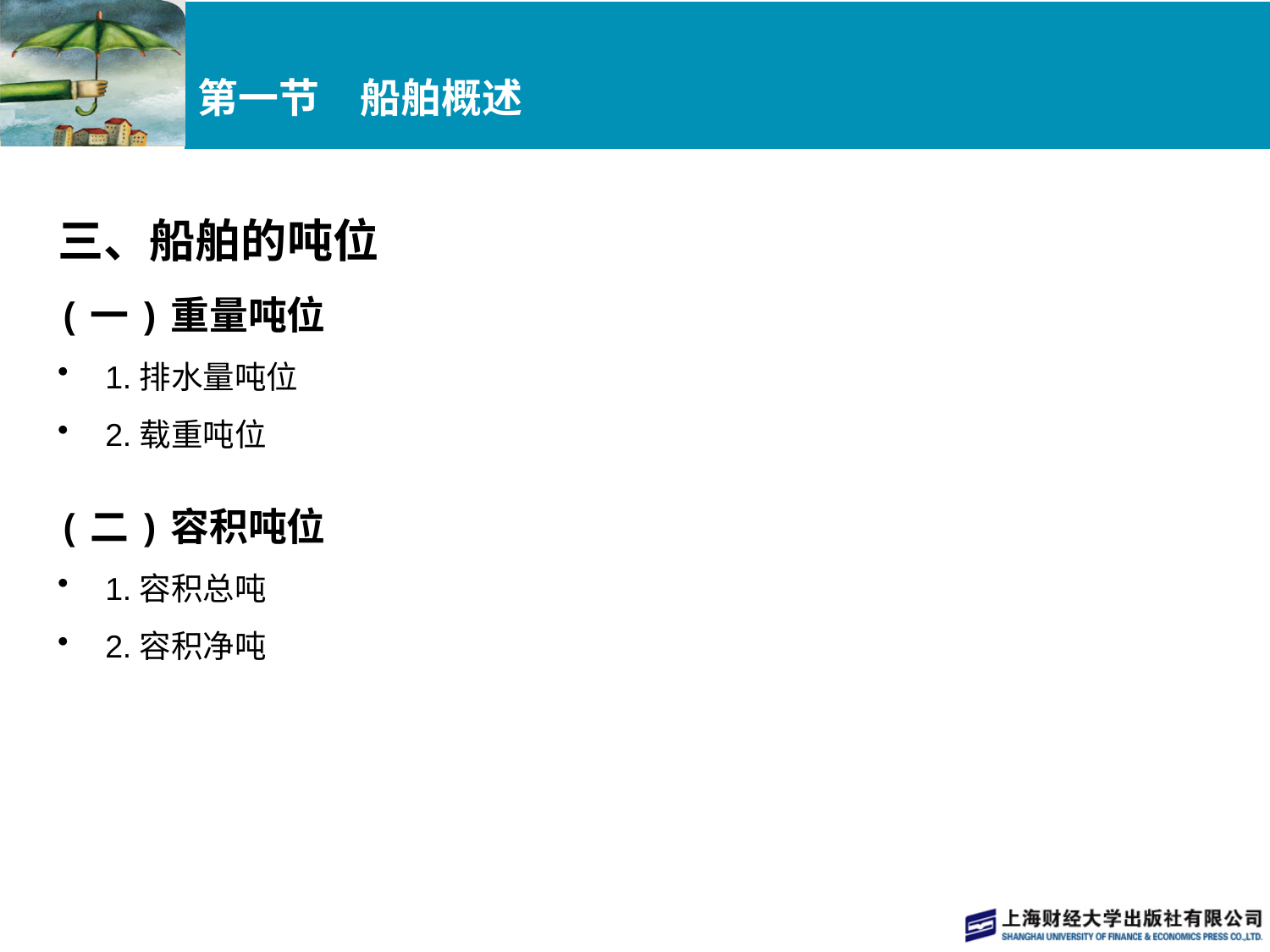

# 第一节　船舶概述
三、船舶的吨位
(一)重量吨位
1.排水量吨位
2.载重吨位

(二)容积吨位
1.容积总吨
2.容积净吨